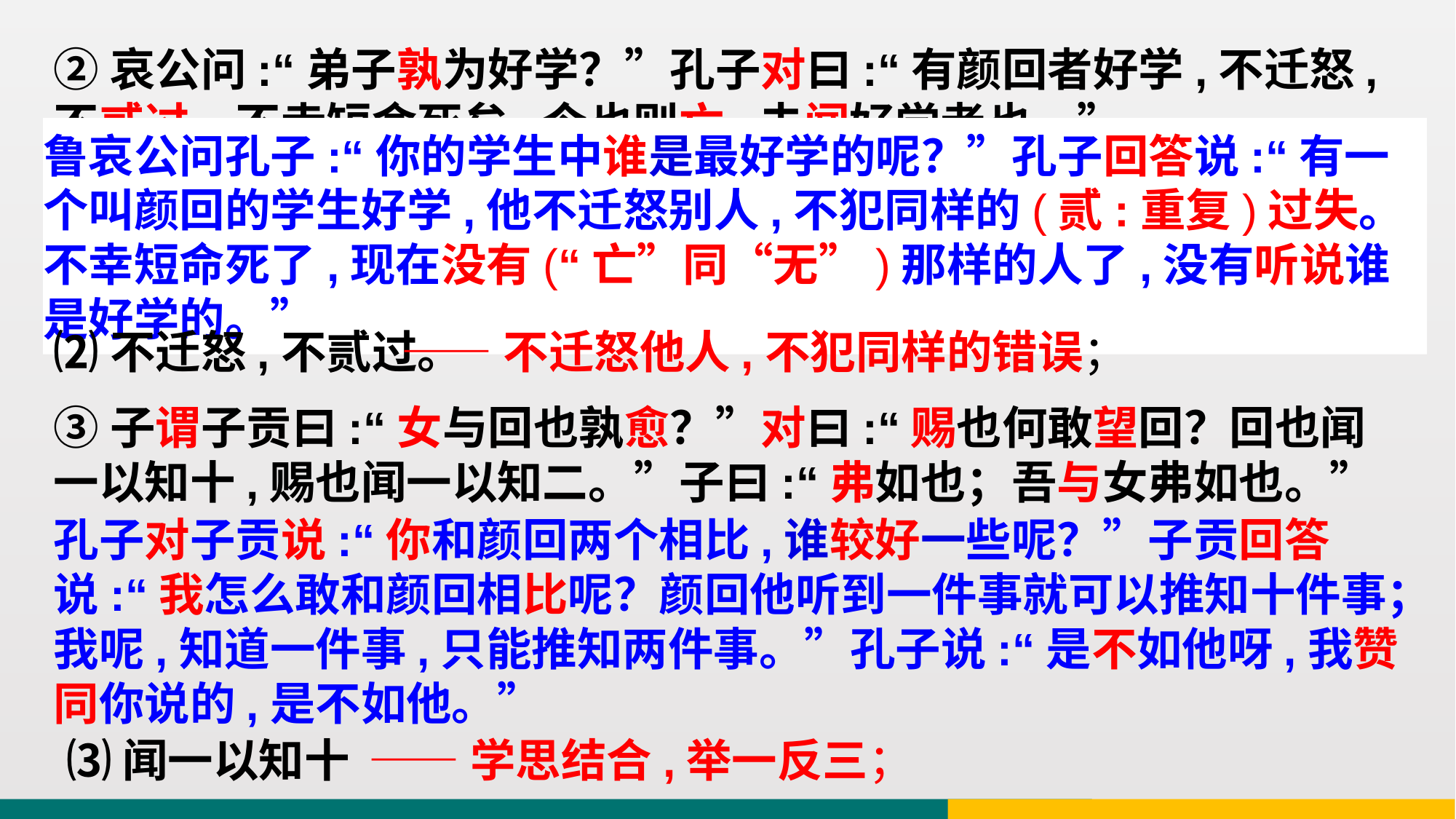

②哀公问:“弟子孰为好学？”孔子对曰:“有颜回者好学,不迁怒,不贰过。不幸短命死矣,今也则亡,未闻好学者也。”
鲁哀公问孔子:“你的学生中谁是最好学的呢？”孔子回答说:“有一个叫颜回的学生好学,他不迁怒别人,不犯同样的(贰:重复)过失。不幸短命死了,现在没有(“亡”同“无”)那样的人了,没有听说谁是好学的。”
——不迁怒他人,不犯同样的错误；
⑵不迁怒,不贰过。
③子谓子贡曰:“女与回也孰愈？”对曰:“赐也何敢望回？回也闻一以知十,赐也闻一以知二。”子曰:“弗如也；吾与女弗如也。”
孔子对子贡说:“你和颜回两个相比,谁较好一些呢？”子贡回答说:“我怎么敢和颜回相比呢？颜回他听到一件事就可以推知十件事；我呢,知道一件事,只能推知两件事。”孔子说:“是不如他呀,我赞同你说的,是不如他。”
⑶闻一以知十
——学思结合,举一反三；